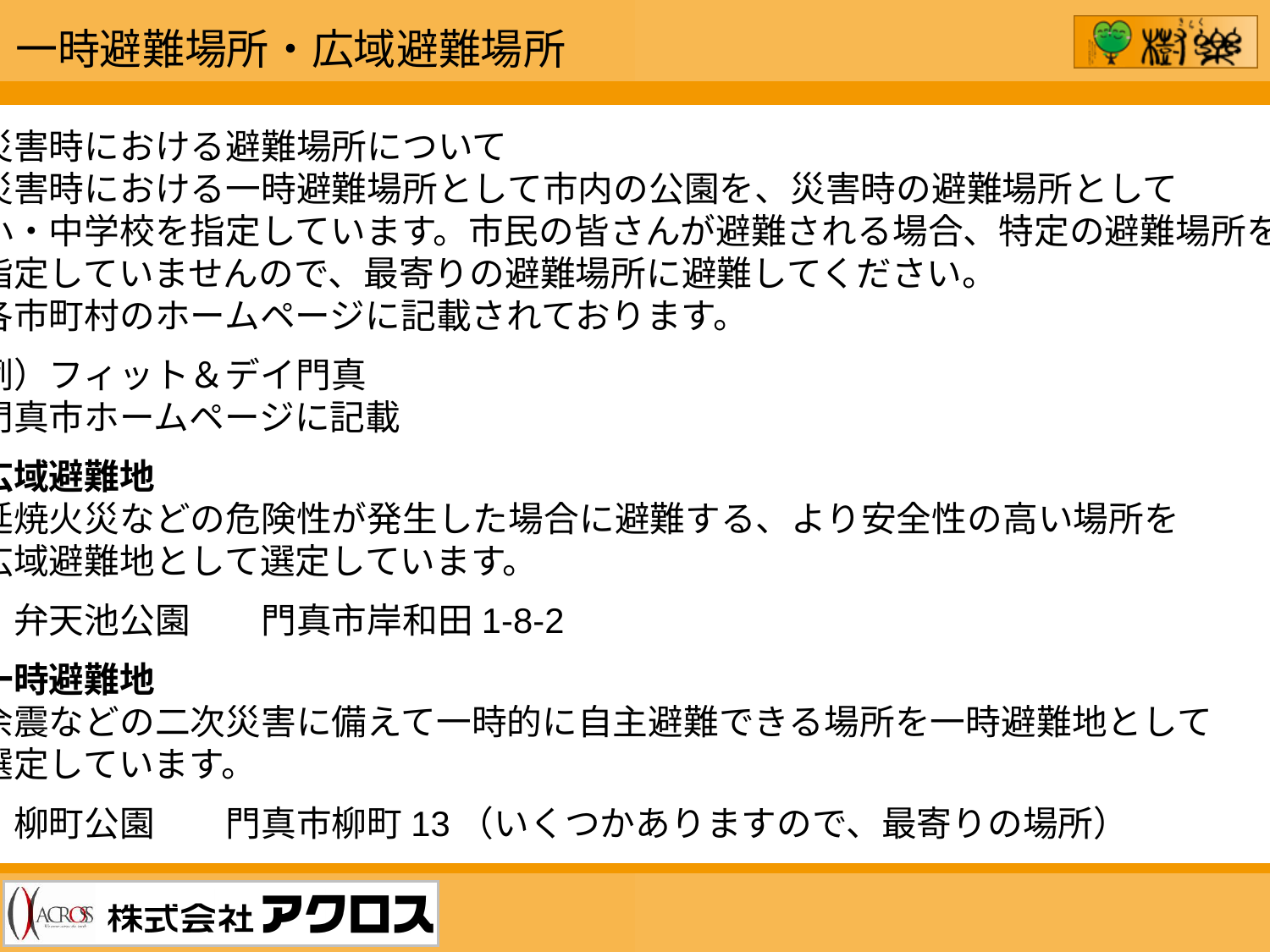

一時避難場所・広域避難場所
災害時における避難場所について
災害時における一時避難場所として市内の公園を、災害時の避難場所として
小・中学校を指定しています。市民の皆さんが避難される場合、特定の避難場所を
指定していませんので、最寄りの避難場所に避難してください。
各市町村のホームページに記載されております。

例）フィット＆デイ門真
門真市ホームページに記載

広域避難地
延焼火災などの危険性が発生した場合に避難する、より安全性の高い場所を
広域避難地として選定しています。

・弁天池公園　　門真市岸和田1-8-2

一時避難地
余震などの二次災害に備えて一時的に自主避難できる場所を一時避難地として
選定しています。

・柳町公園　　門真市柳町13（いくつかありますので、最寄りの場所）